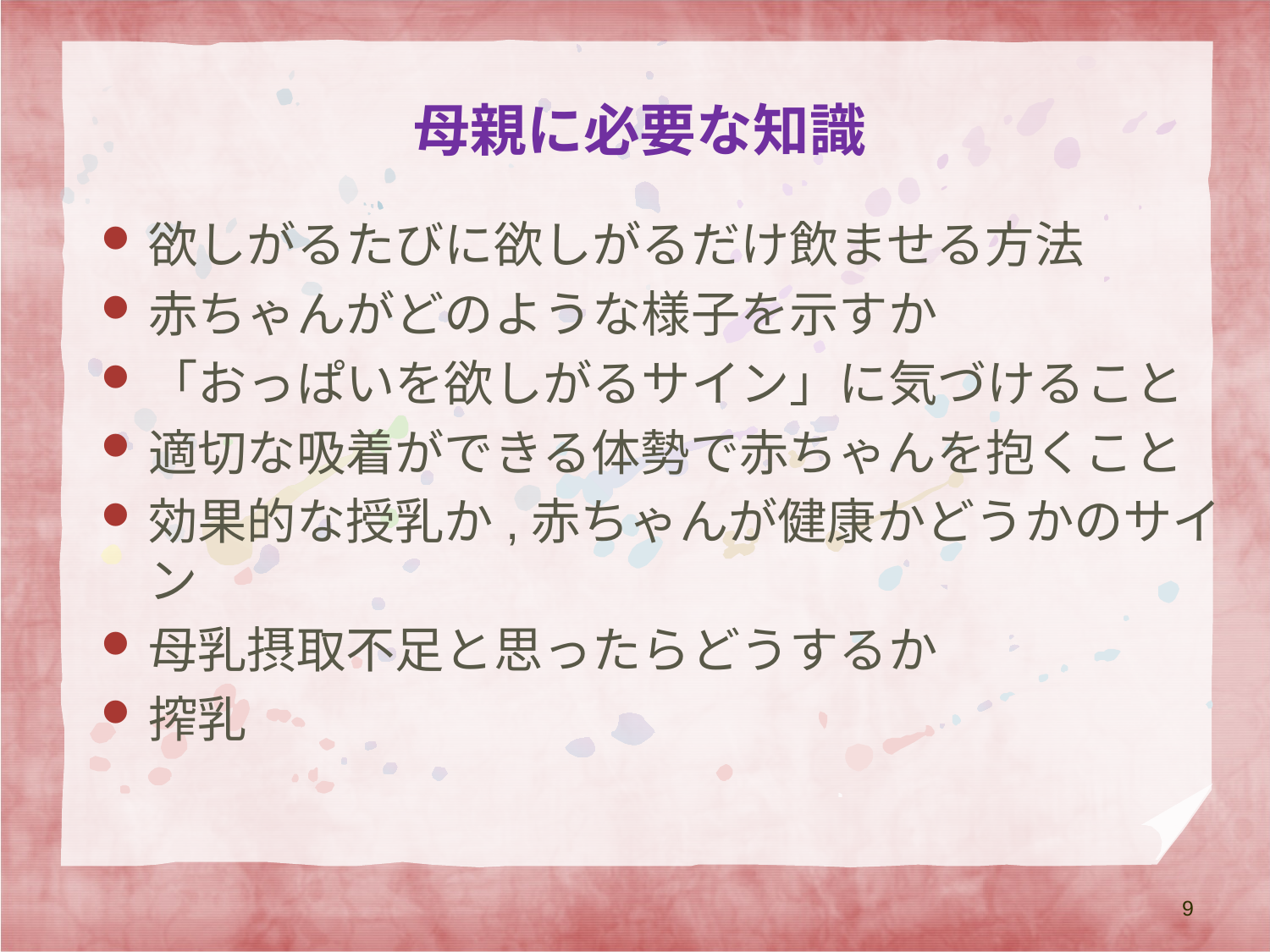

# 母親に必要な知識
欲しがるたびに欲しがるだけ飲ませる方法
赤ちゃんがどのような様子を示すか
「おっぱいを欲しがるサイン」に気づけること
適切な吸着ができる体勢で赤ちゃんを抱くこと
効果的な授乳か,赤ちゃんが健康かどうかのサイン
母乳摂取不足と思ったらどうするか
搾乳
9